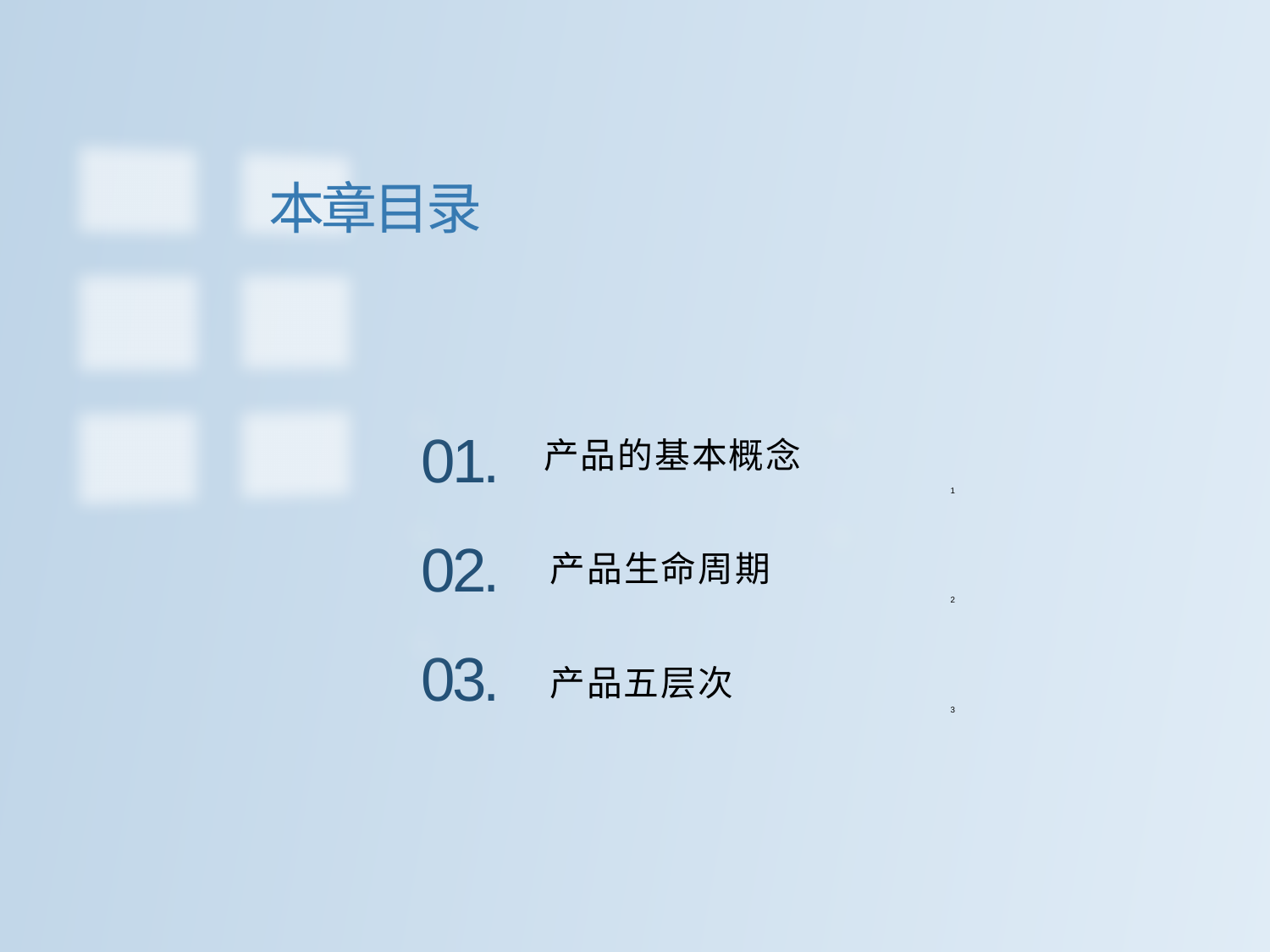

本章目录

01.
产品的基本概念

1

02.
产品生命周期

2

03.
产品五层次

3